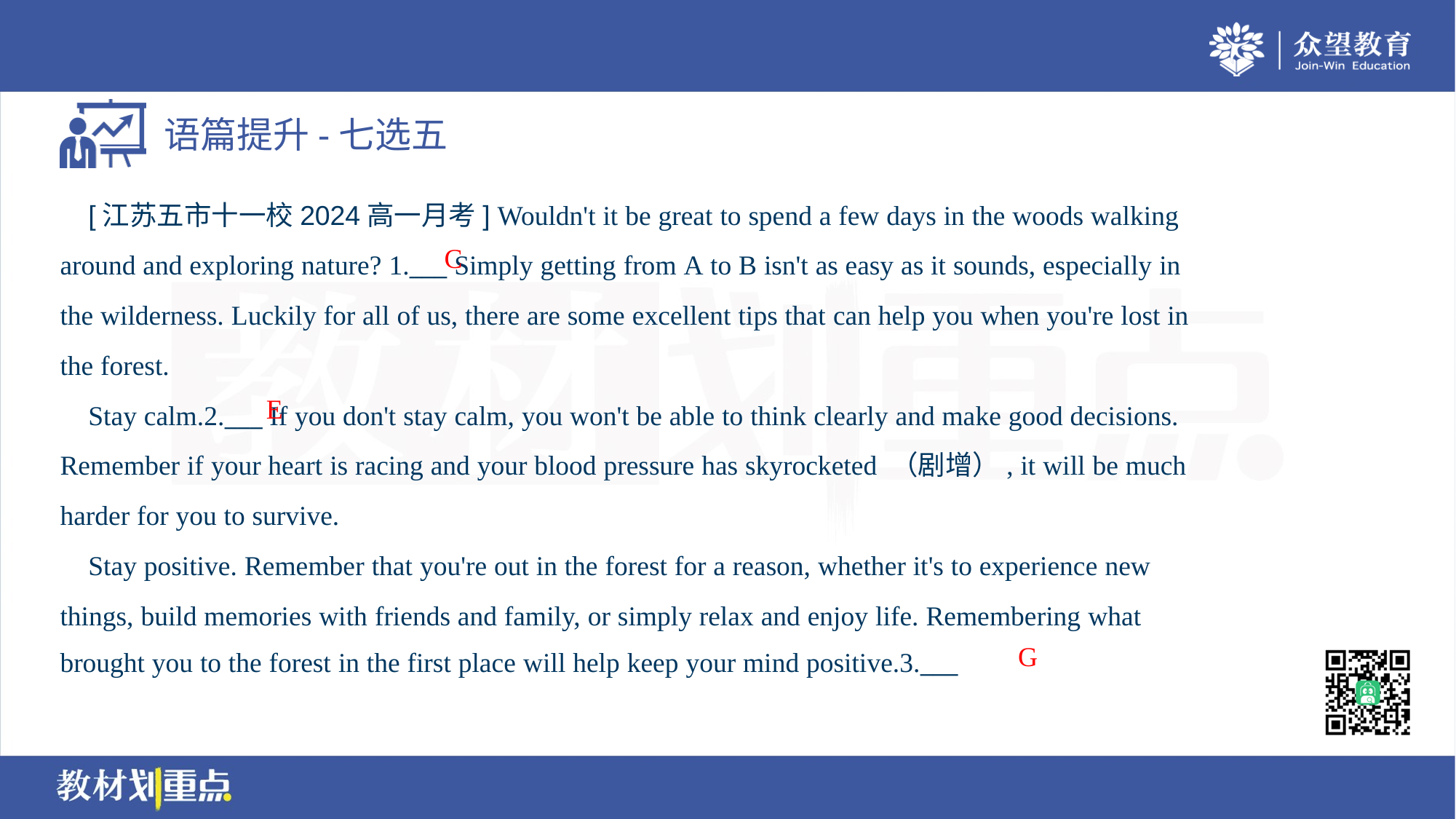

[江苏五市十一校2024高一月考] Wouldn't it be great to spend a few days in the woods walking
around and exploring nature? 1.___ Simply getting from A to B isn't as easy as it sounds, especially in
the wilderness. Luckily for all of us, there are some excellent tips that can help you when you're lost in
the forest.
    Stay calm.2.___ If you don't stay calm, you won't be able to think clearly and make good decisions.
Remember if your heart is racing and your blood pressure has skyrocketed （剧增）, it will be much
harder for you to survive.
    Stay positive. Remember that you're out in the forest for a reason, whether it's to experience new
things, build memories with friends and family, or simply relax and enjoy life. Remembering what
brought you to the forest in the first place will help keep your mind positive.3.___
C
E
G